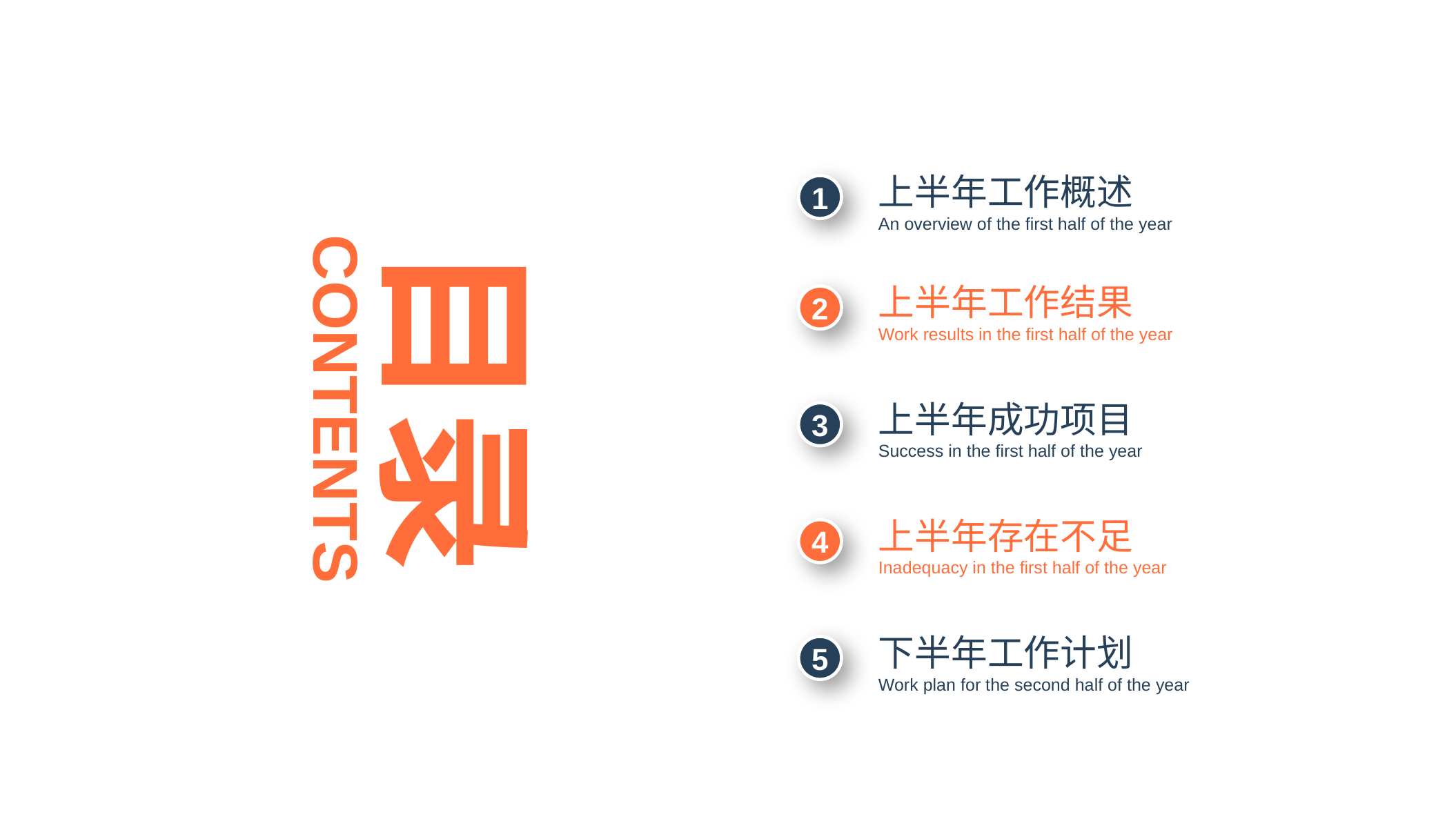

上半年工作概述
An overview of the first half of the year
1
目录
上半年工作结果
Work results in the first half of the year
2
CONTENTS
上半年成功项目
Success in the first half of the year
3
上半年存在不足
Inadequacy in the first half of the year
4
下半年工作计划
Work plan for the second half of the year
5